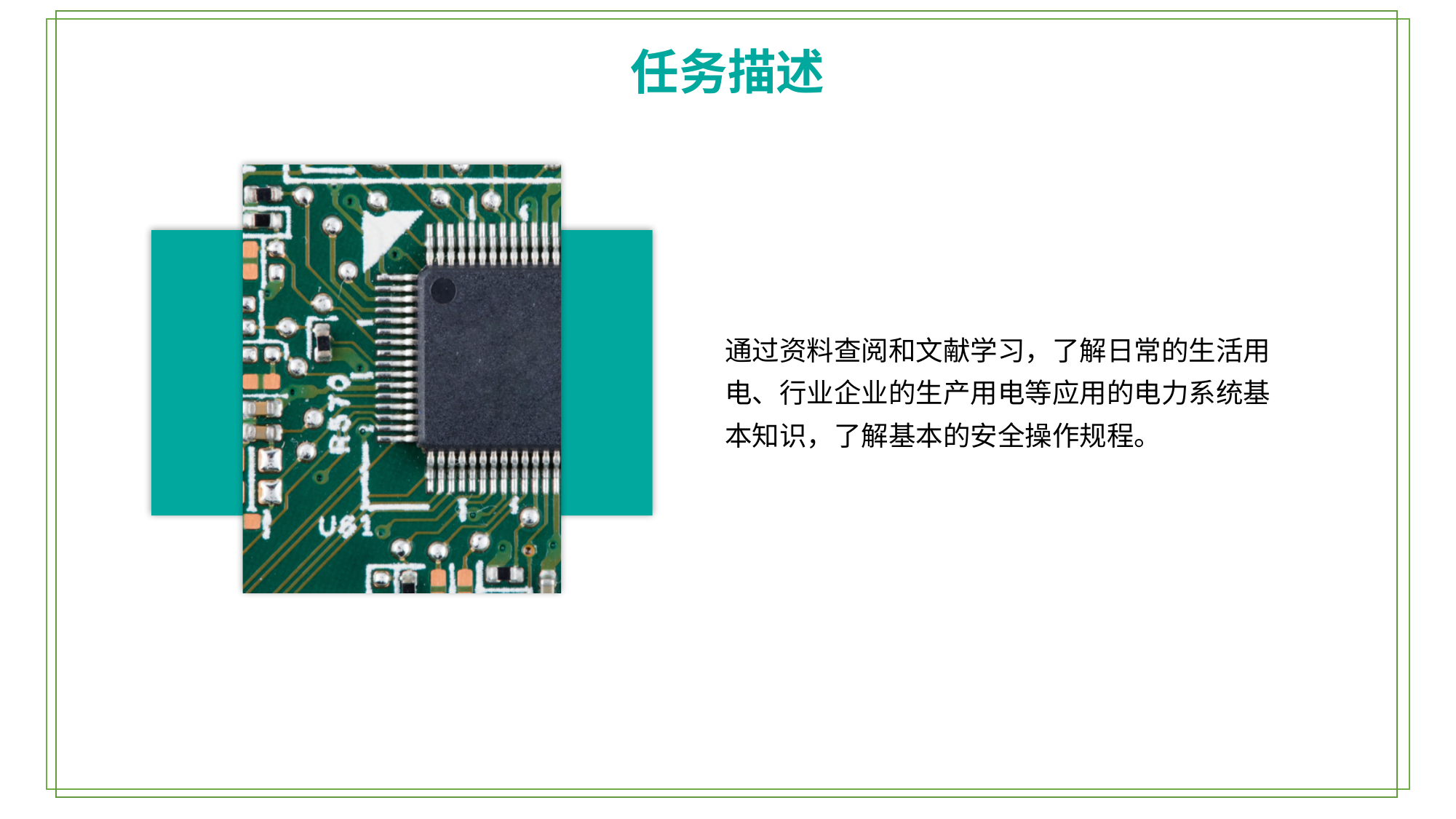

任务描述

通过资料查阅和文献学习，了解日常的生活用电、行业企业的生产用电等应用的电力系统基本知识，了解基本的安全操作规程。